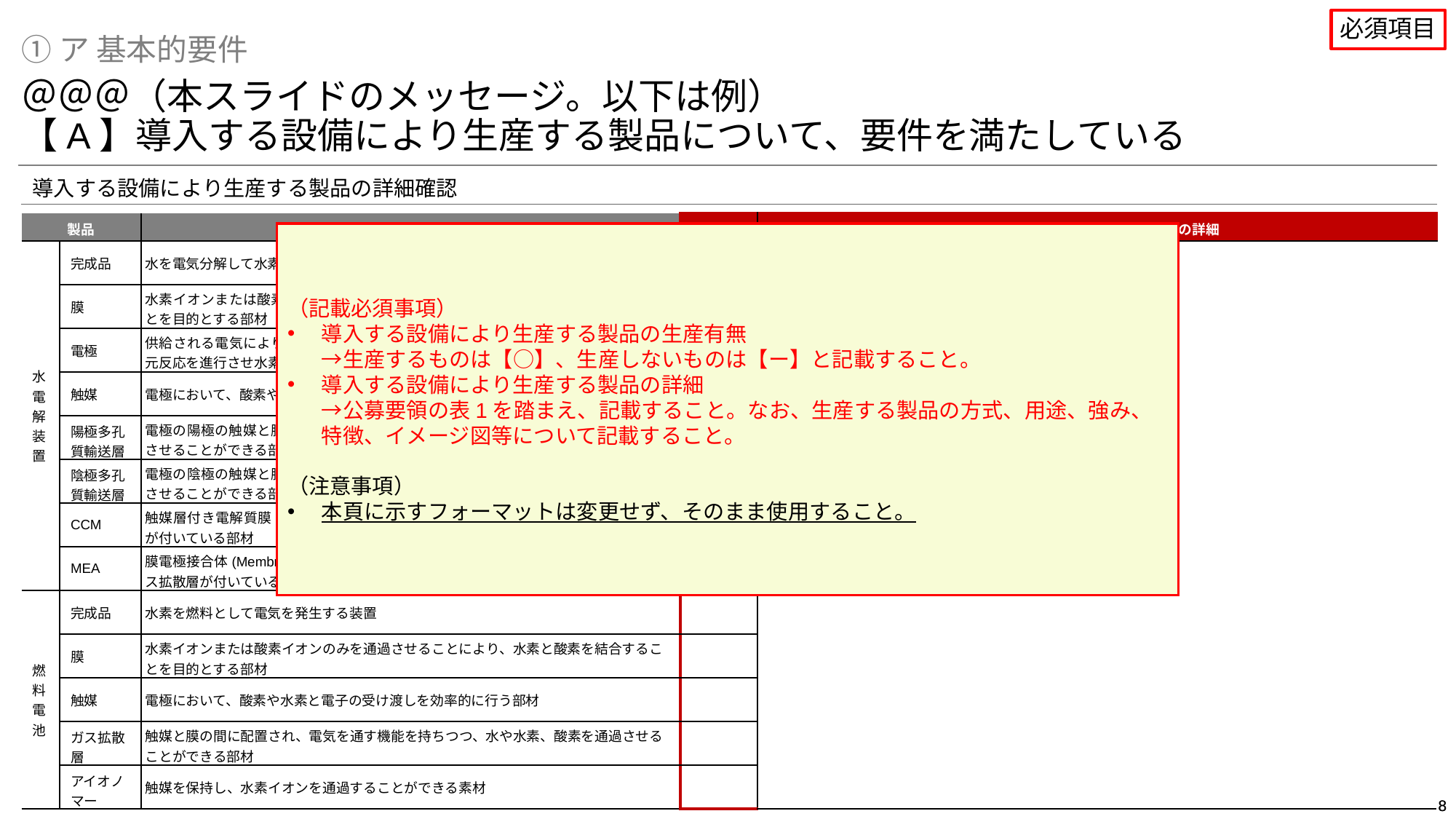

必須項目
①ア 基本的要件
＠＠＠（本スライドのメッセージ。以下は例）
【A】導入する設備により生産する製品について、要件を満たしている
導入する設備により生産する製品の詳細確認
| 製品 |  | 概要 | 生産有無 | 導入する設備により生産する製品の詳細 |
| --- | --- | --- | --- | --- |
| 水電解装置 | 完成品 | 水を電気分解して水素と酸素を生成する装置 | ◯／ー | 【製造製品の方式、用途、特徴、強み、イメージ図等】 Xx |
|  | 膜 | 水素イオンまたは酸素イオンのみを通過させることにより、水素と酸素を分離することを目的とする部材 |  |  |
|  | 電極 | 供給される電気により、陽極において酸化反応を進行させ酸素を生成し、陰極では還元反応を進行させ水素を発生させる部材 |  |  |
|  | 触媒 | 電極において、酸素や水素と電子の受け渡しを効率的に行う部材 |  |  |
|  | 陽極多孔質輸送層 | 電極の陽極の触媒と膜の間に配置され、電気を通す機能を持ちつつ、水や酸素を通過させることができる部材 |  |  |
|  | 陰極多孔質輸送層 | 電極の陰極の触媒と膜の間に配置され、電気を通す機能を持ちつつ、水や水素を通過させることができる部材 |  |  |
|  | CCM | 触媒層付き電解質膜(Catalyst Coated Membrane )。膜の陽極と陰極側の両方に触媒が付いている部材 |  |  |
|  | MEA | 膜電極接合体(Membrane Electrode Assembly )。膜の陽極と陰極側の両方に触媒とガス拡散層が付いている部材 |  |  |
| 燃料電池 | 完成品 | 水素を燃料として電気を発生する装置 |  |  |
|  | 膜 | 水素イオンまたは酸素イオンのみを通過させることにより、水素と酸素を結合することを目的とする部材 |  |  |
|  | 触媒 | 電極において、酸素や水素と電子の受け渡しを効率的に行う部材 |  |  |
|  | ガス拡散層 | 触媒と膜の間に配置され、電気を通す機能を持ちつつ、水や水素、酸素を通過させることができる部材 |  |  |
|  | アイオノマー | 触媒を保持し、水素イオンを通過することができる素材 |  |  |
（記載必須事項）
導入する設備により生産する製品の生産有無
→生産するものは【○】、生産しないものは【ー】と記載すること。
導入する設備により生産する製品の詳細
→公募要領の表1を踏まえ、記載すること。なお、生産する製品の方式、用途、強み、特徴、イメージ図等について記載すること。

（注意事項）
本頁に示すフォーマットは変更せず、そのまま使用すること。